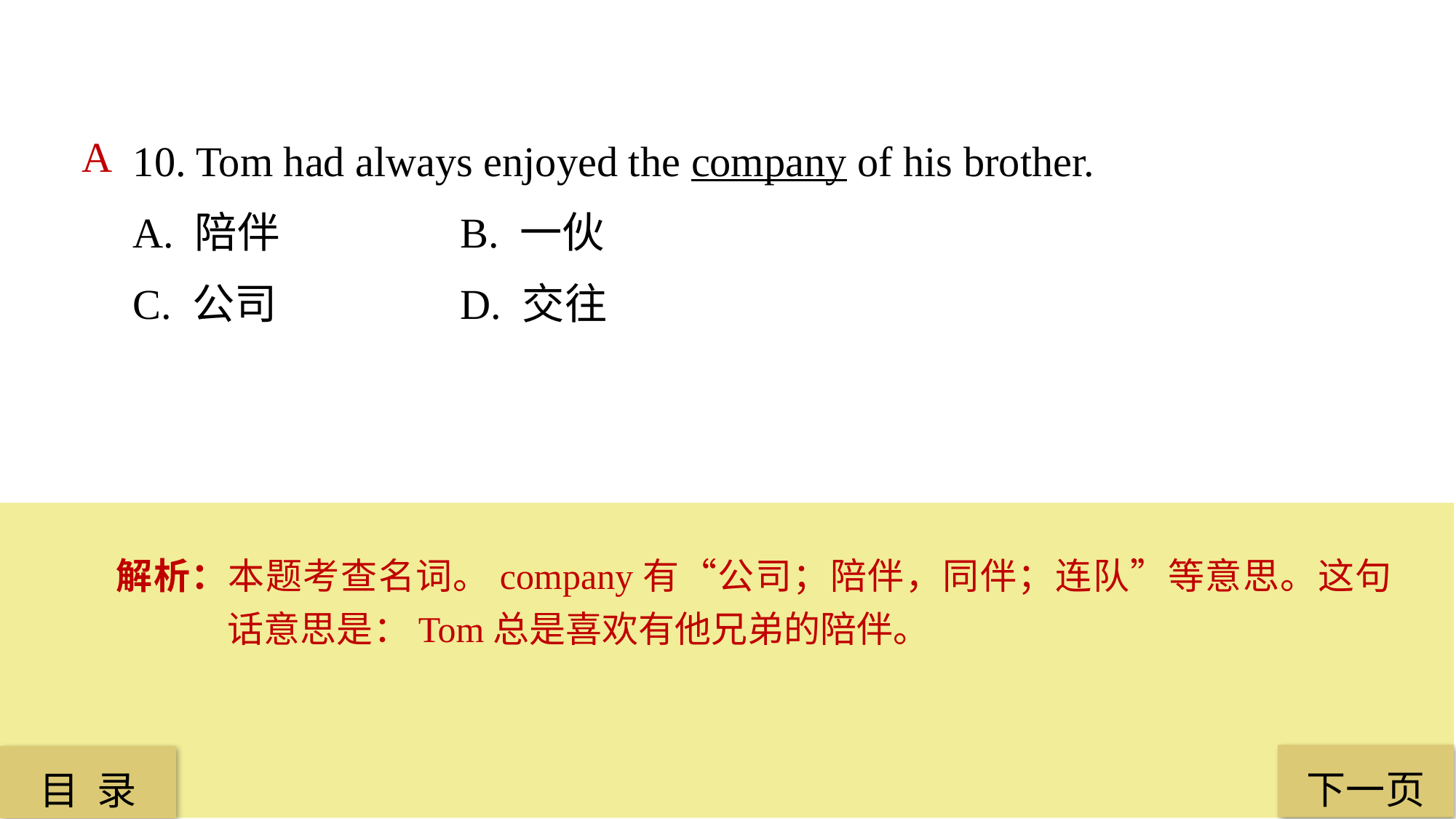

10. Tom had always enjoyed the company of his brother.
A. 陪伴 		B. 一伙
C. 公司 		D. 交往
A
解析：本题考查名词。company有“公司；陪伴，同伴；连队”等意思。这句话意思是：Tom总是喜欢有他兄弟的陪伴。